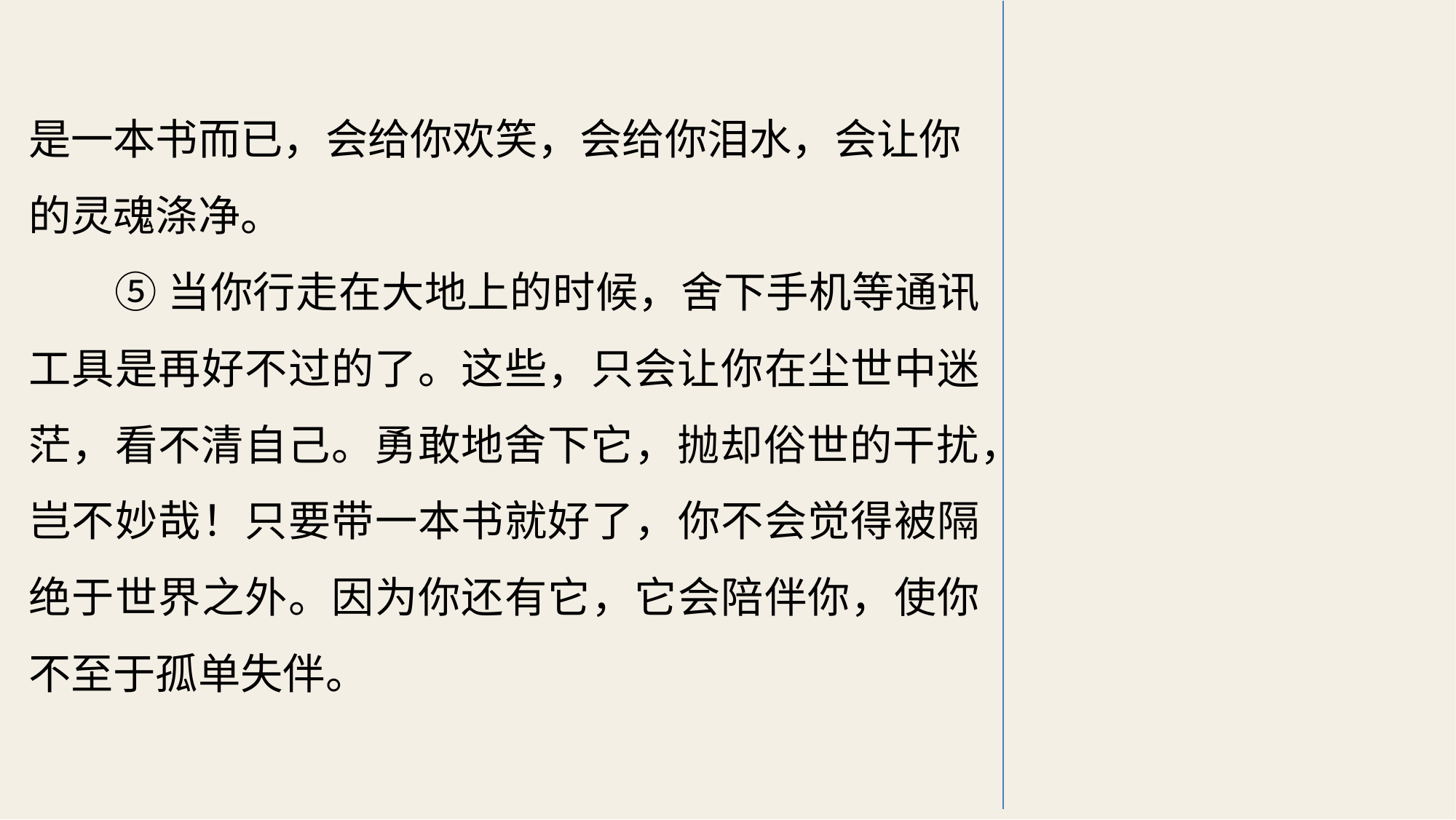

是一本书而已，会给你欢笑，会给你泪水，会让你的灵魂涤净。
⑤当你行走在大地上的时候，舍下手机等通讯工具是再好不过的了。这些，只会让你在尘世中迷茫，看不清自己。勇敢地舍下它，抛却俗世的干扰，岂不妙哉！只要带一本书就好了，你不会觉得被隔绝于世界之外。因为你还有它，它会陪伴你，使你不至于孤单失伴。